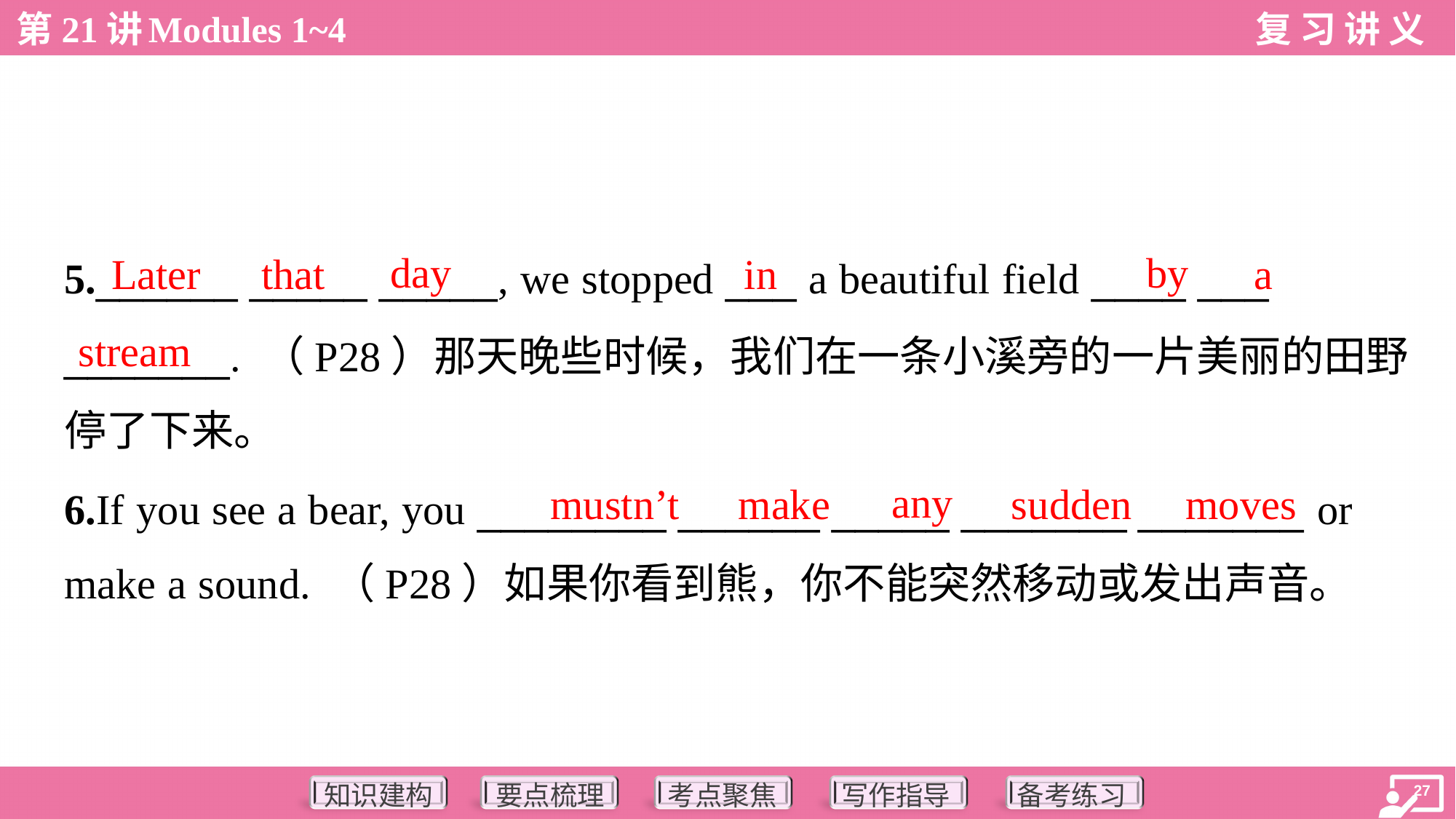

day
by
Later
that
in
a
5.______ _____ _____, we stopped ___ a beautiful field ____ ___
_______. （P28）那天晚些时候，我们在一条小溪旁的一片美丽的田野
停了下来。
stream
any
mustn’t
make
sudden
moves
6.If you see a bear, you ________ ______ _____ _______ _______ or
make a sound. （P28）如果你看到熊，你不能突然移动或发出声音。